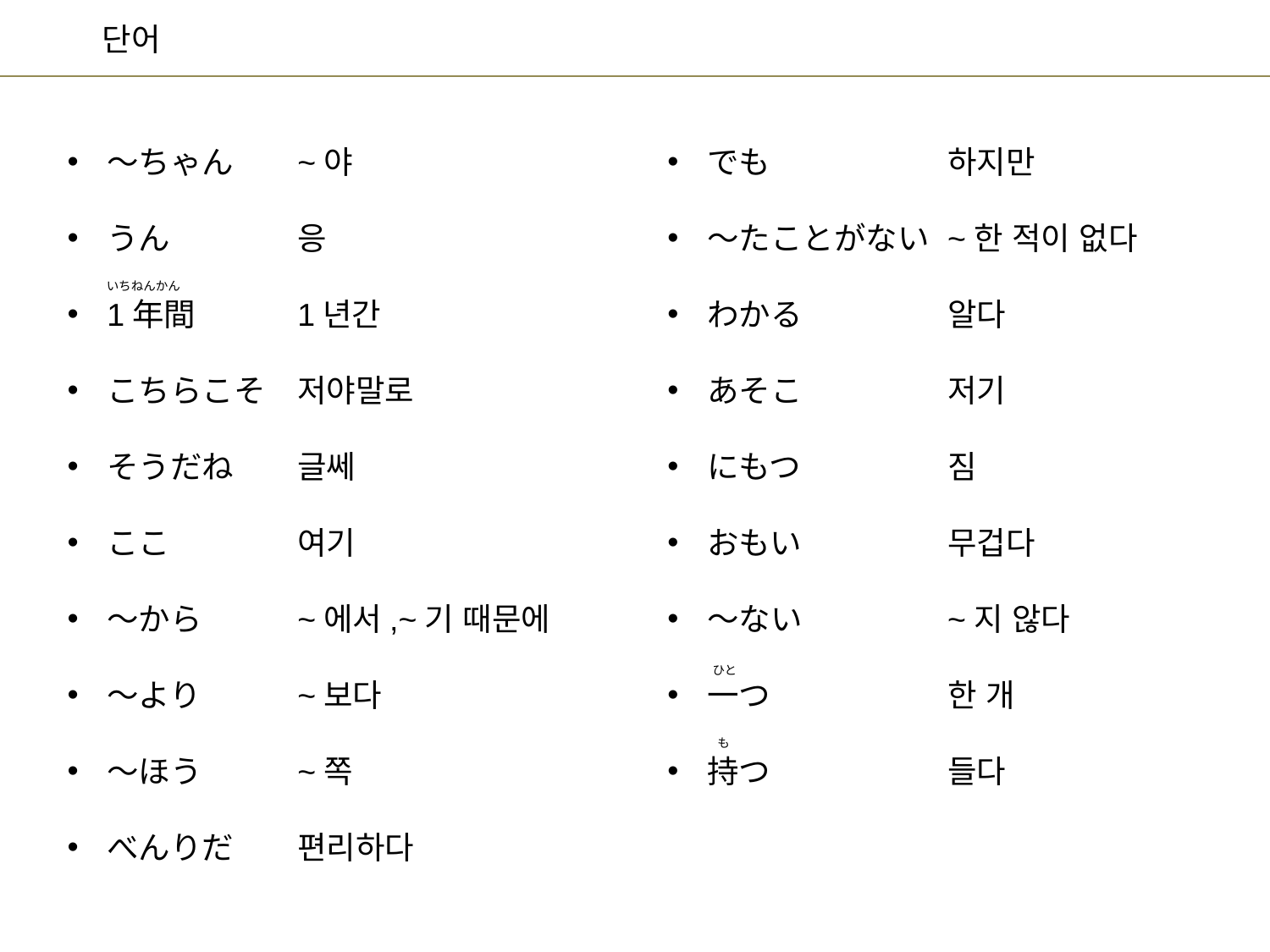

하지만

~한 적이 없다

알다

저기

짐

무겁다

~지 않다

한 개

들다
~야

응

1년간

저야말로

글쎄

여기

~에서,~기 때문에

~보다

~쪽

편리하다
でも

～たことがない

わかる

あそこ

にもつ

おもい

～ない

一つ

持つ
～ちゃん

うん

1年間

こちらこそ

そうだね

ここ

～から

～より

～ほう

べんりだ
いちねんかん
ひと
も